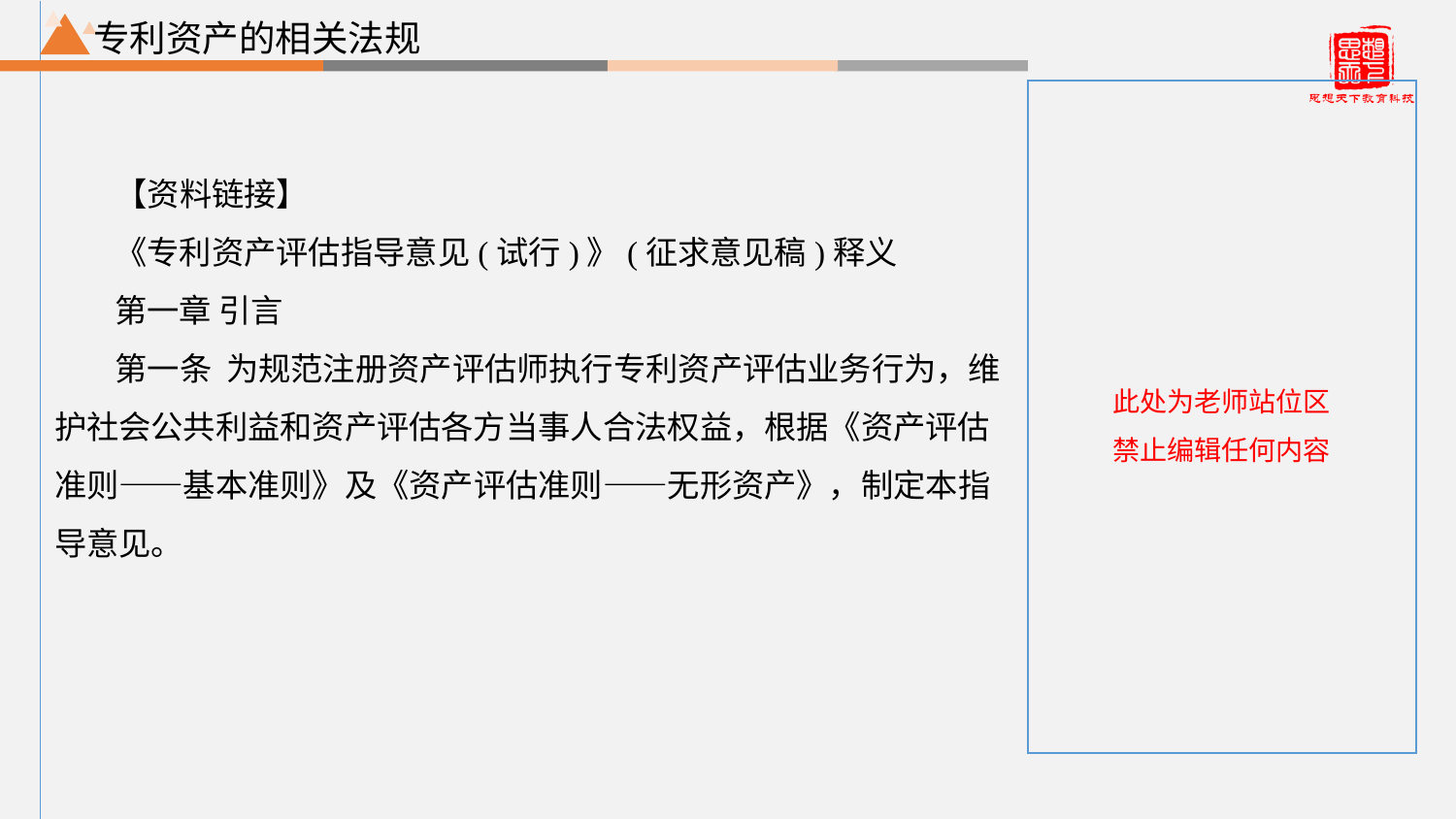

专利资产的相关法规
【资料链接】
《专利资产评估指导意见(试行)》(征求意见稿)释义
第一章 引言
第一条  为规范注册资产评估师执行专利资产评估业务行为，维护社会公共利益和资产评估各方当事人合法权益，根据《资产评估准则——基本准则》及《资产评估准则——无形资产》，制定本指导意见。

56